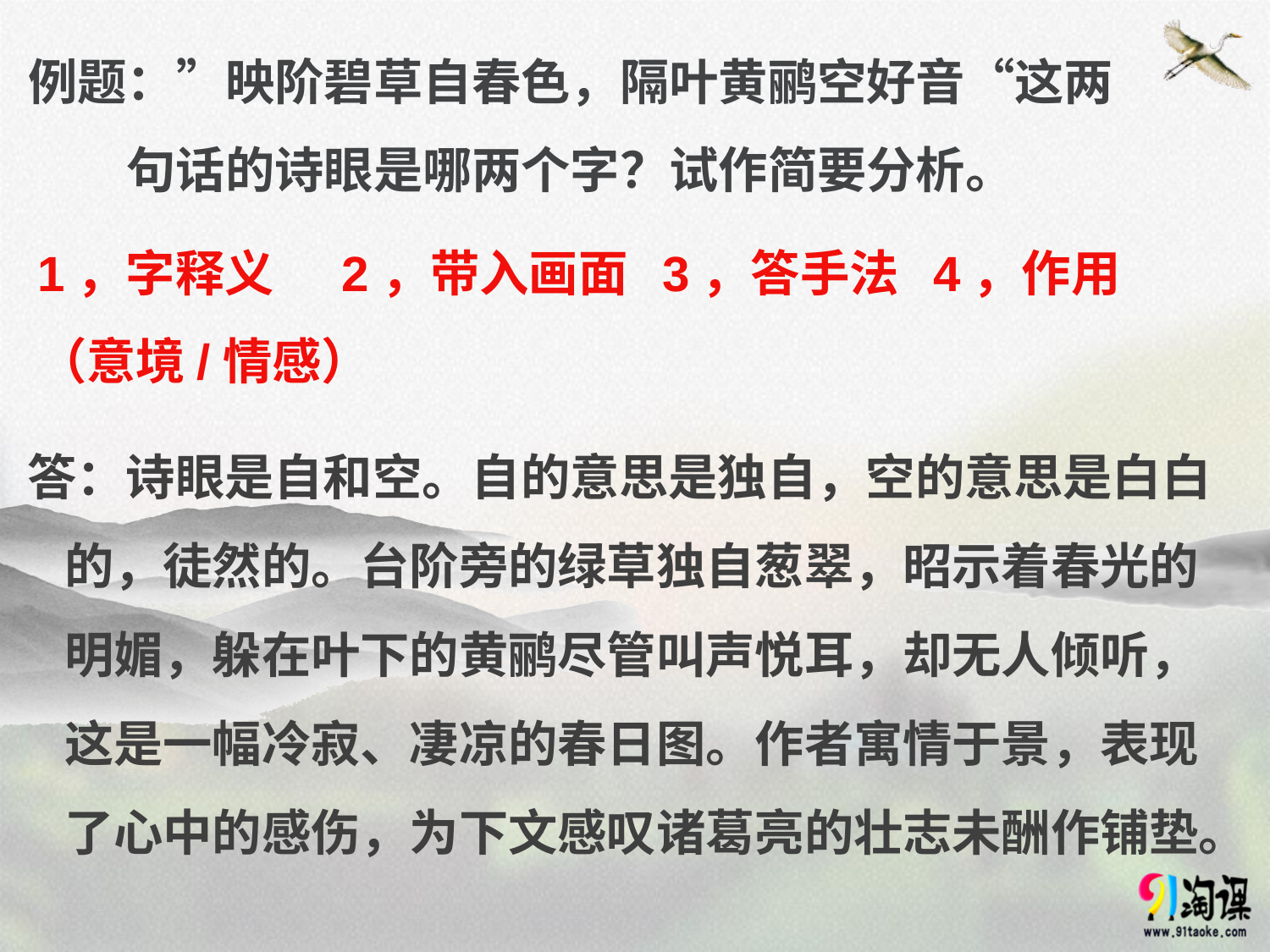

例题：”映阶碧草自春色，隔叶黄鹂空好音“这两句话的诗眼是哪两个字？试作简要分析。
1，字释义     2，带入画面  3，答手法  4，作用（意境/情感）
# 答：诗眼是自和空。自的意思是独自，空的意思是白白的，徒然的。台阶旁的绿草独自葱翠，昭示着春光的明媚，躲在叶下的黄鹂尽管叫声悦耳，却无人倾听，这是一幅冷寂、凄凉的春日图。作者寓情于景，表现了心中的感伤，为下文感叹诸葛亮的壮志未酬作铺垫。